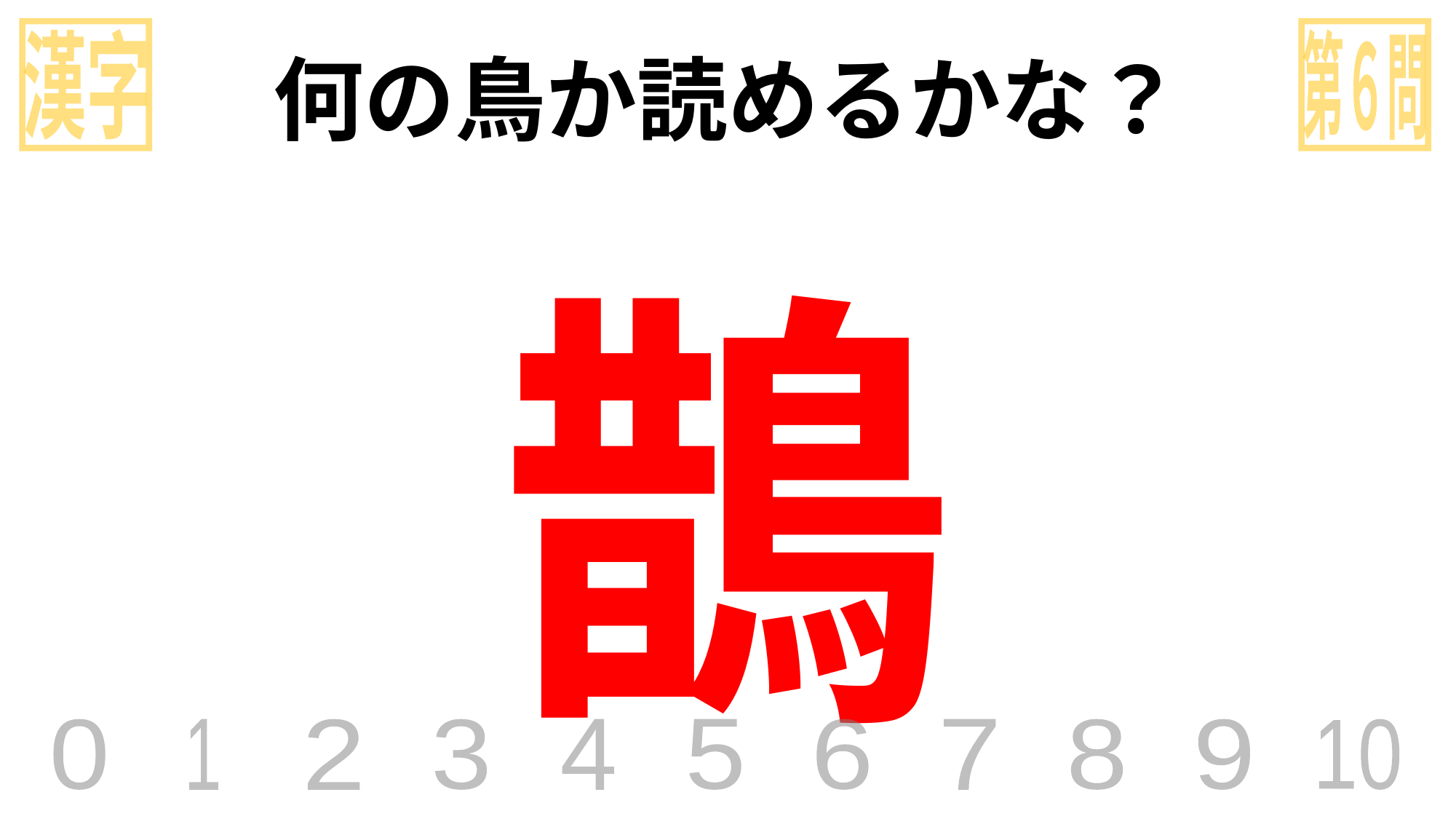

漢字

第６問
何の鳥か読めるかな？
鵲
0
1
2
3
4
5
6
7
8
9
10